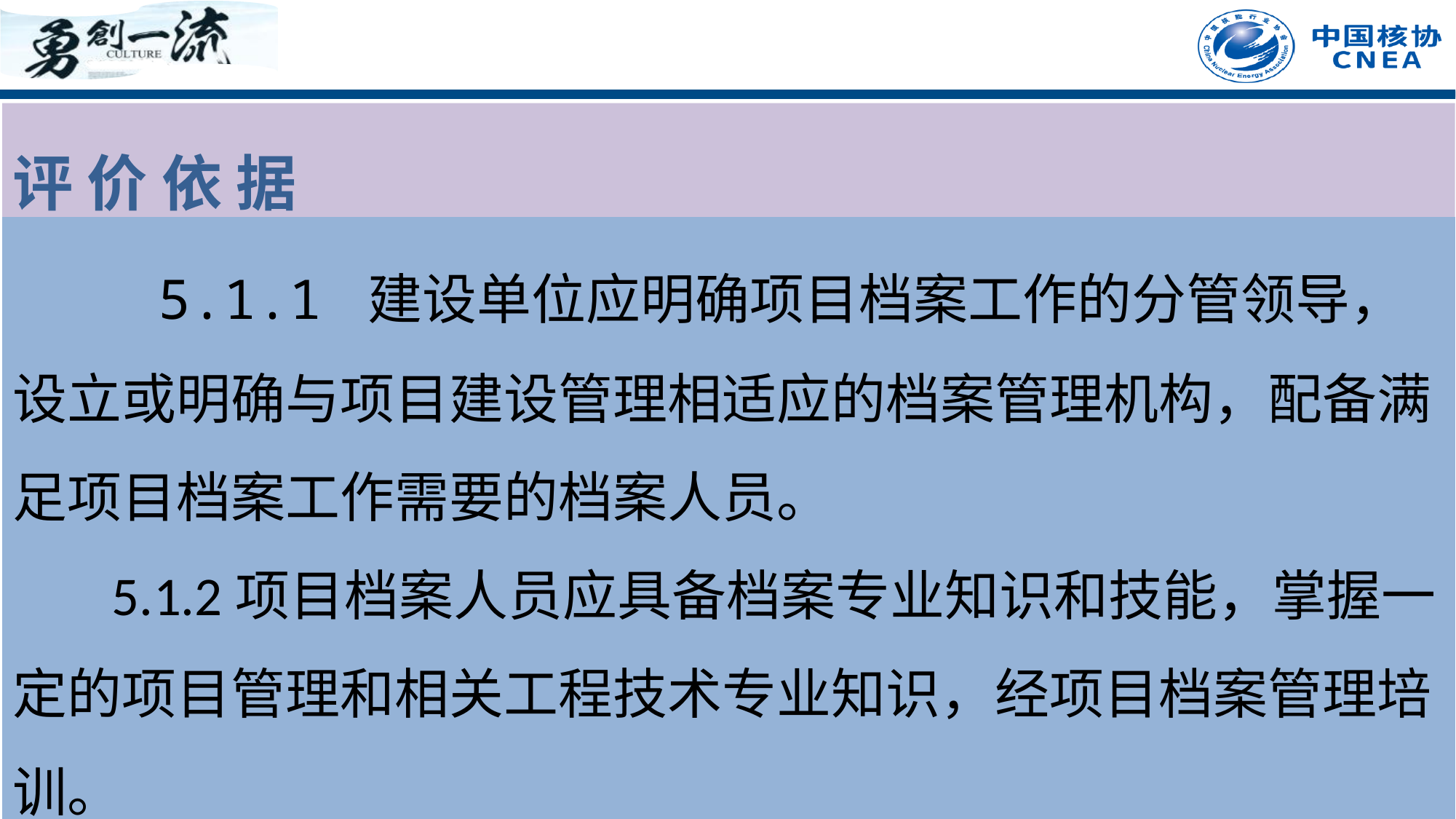

评 价 依 据
    5.1.1 建设单位应明确项目档案工作的分管领导，设立或明确与项目建设管理相适应的档案管理机构，配备满足项目档案工作需要的档案人员。
        5.1.2项目档案人员应具备档案专业知识和技能，掌握一定的项目管理和相关工程技术专业知识，经项目档案管理培训。